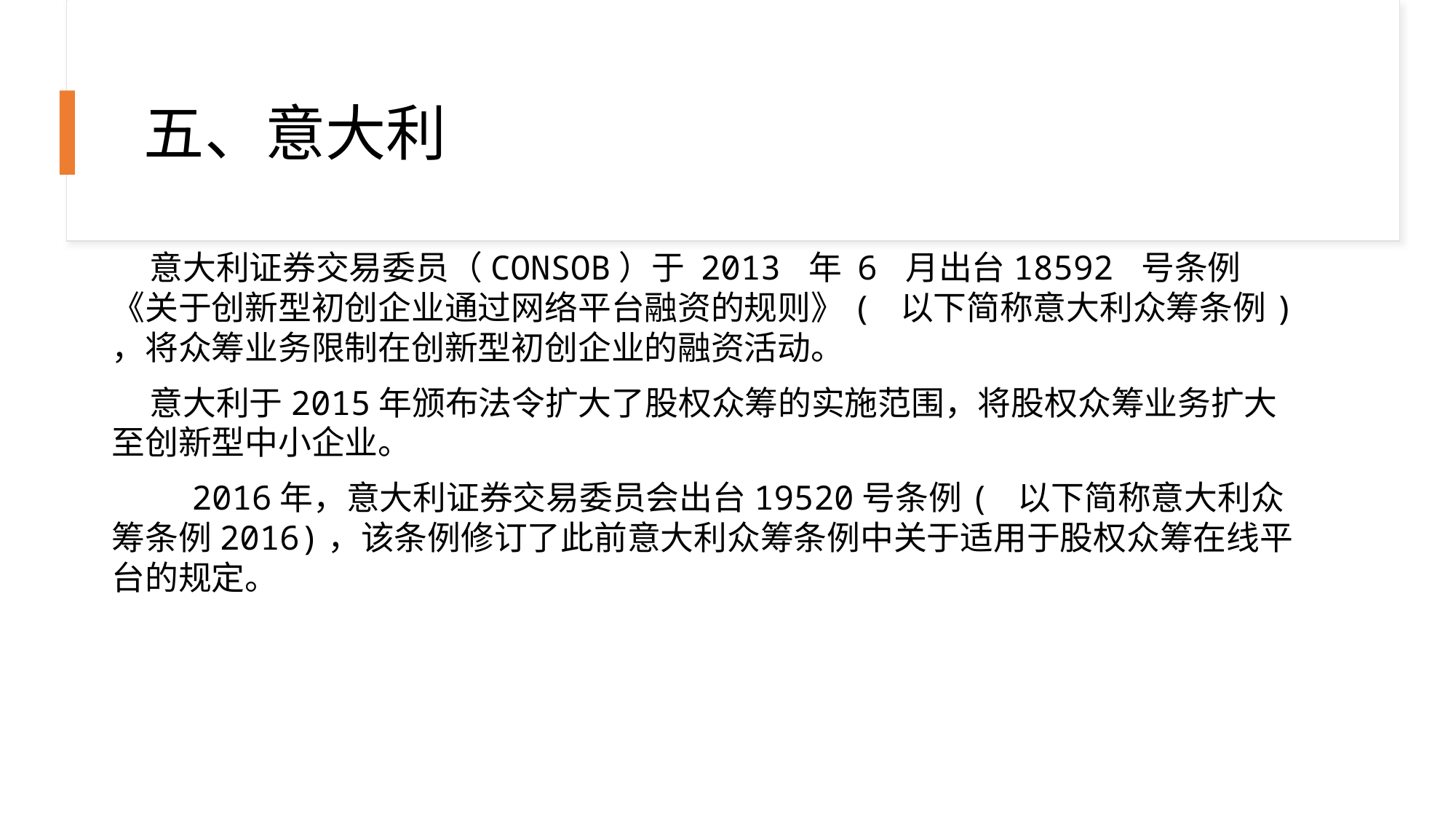

# 五、意大利

    意大利证券交易委员（CONSOB）于 2013 年 6 月出台18592 号条例《关于创新型初创企业通过网络平台融资的规则》( 以下简称意大利众筹条例) ，将众筹业务限制在创新型初创企业的融资活动。
    意大利于2015年颁布法令扩大了股权众筹的实施范围，将股权众筹业务扩大至创新型中小企业。
    2016年，意大利证券交易委员会出台19520号条例( 以下简称意大利众筹条例2016)，该条例修订了此前意大利众筹条例中关于适用于股权众筹在线平台的规定。